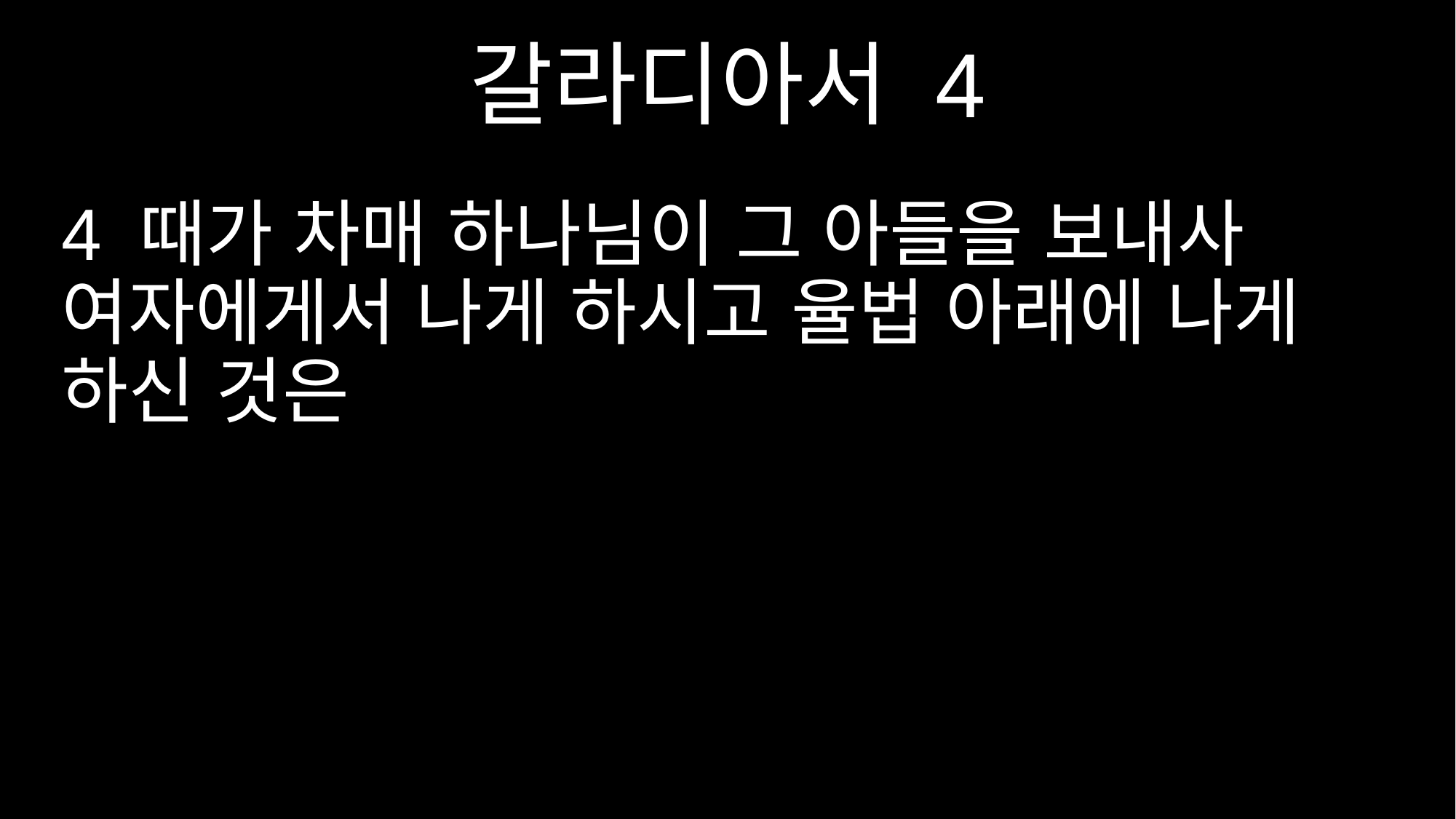

갈라디아서 4
4 때가 차매 하나님이 그 아들을 보내사 여자에게서 나게 하시고 율법 아래에 나게 하신 것은